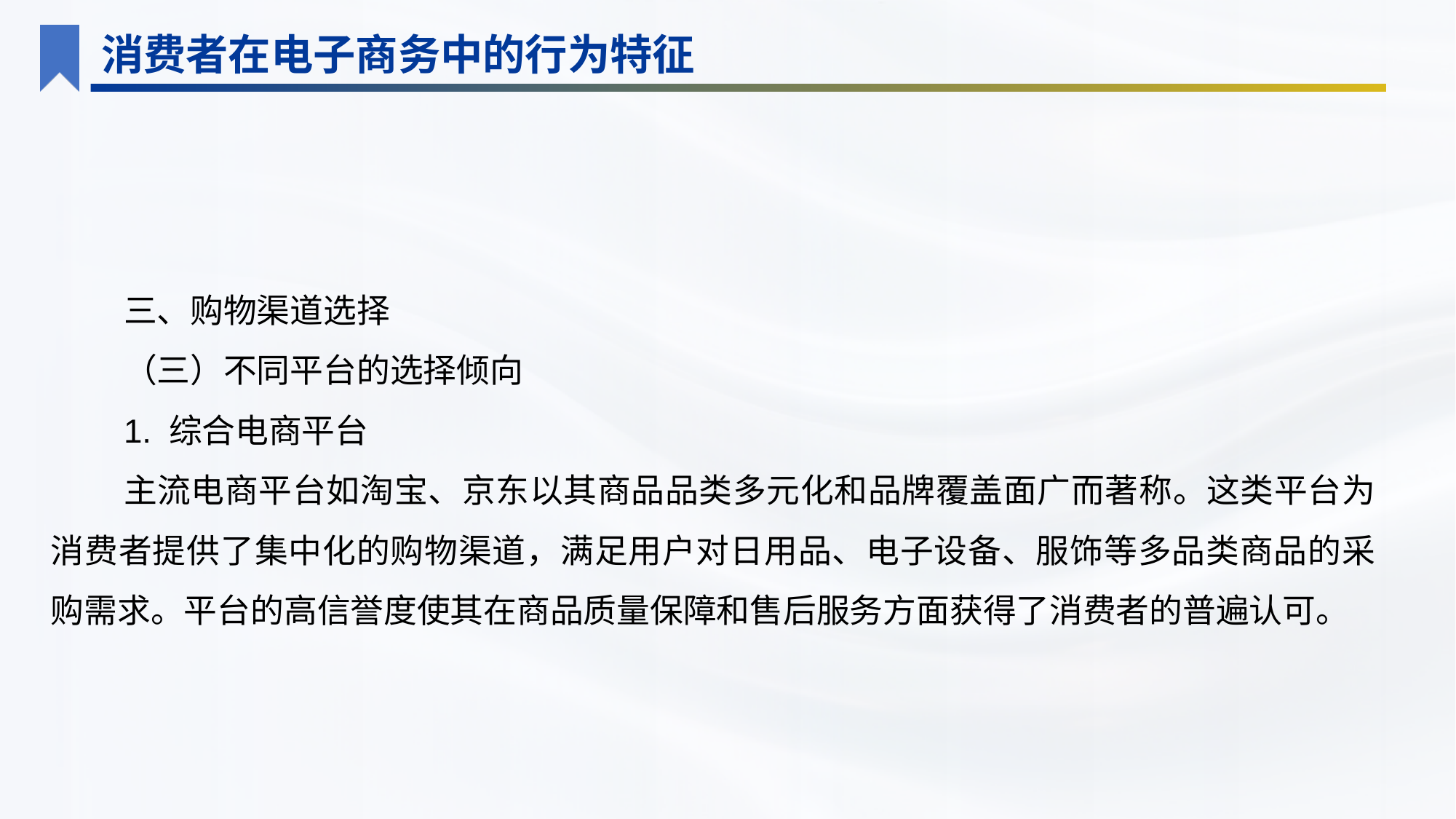

消费者在电子商务中的行为特征
三、购物渠道选择
（三）不同平台的选择倾向
1. 综合电商平台
主流电商平台如淘宝、京东以其商品品类多元化和品牌覆盖面广而著称。这类平台为消费者提供了集中化的购物渠道，满足用户对日用品、电子设备、服饰等多品类商品的采购需求。平台的高信誉度使其在商品质量保障和售后服务方面获得了消费者的普遍认可。